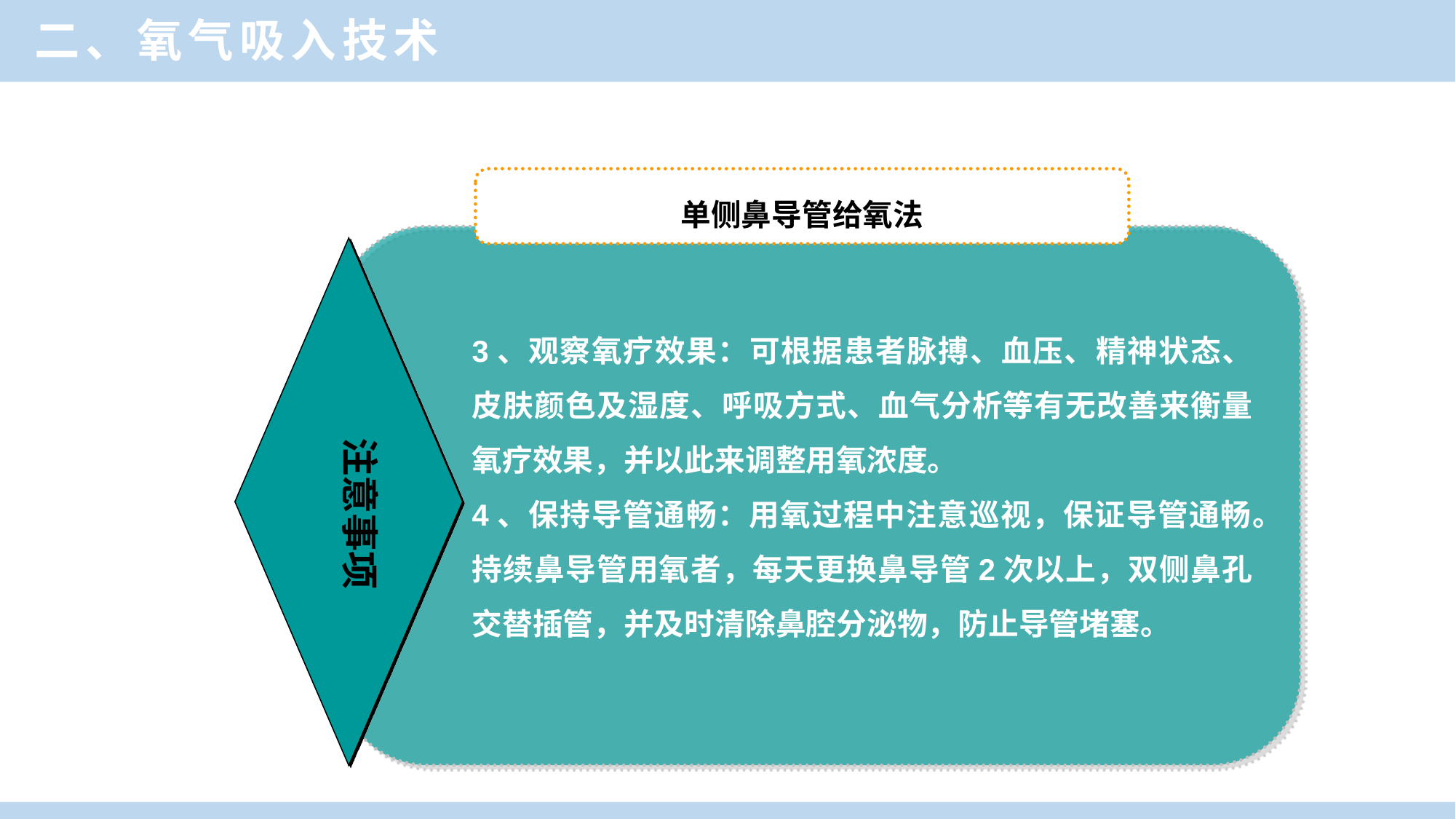

二、氧气吸入技术
单侧鼻导管给氧法

3、观察氧疗效果：可根据患者脉搏、血压、精神状态、皮肤颜色及湿度、呼吸方式、血气分析等有无改善来衡量氧疗效果，并以此来调整用氧浓度。
4、保持导管通畅：用氧过程中注意巡视，保证导管通畅。持续鼻导管用氧者，每天更换鼻导管2次以上，双侧鼻孔交替插管，并及时清除鼻腔分泌物，防止导管堵塞。
注意事项